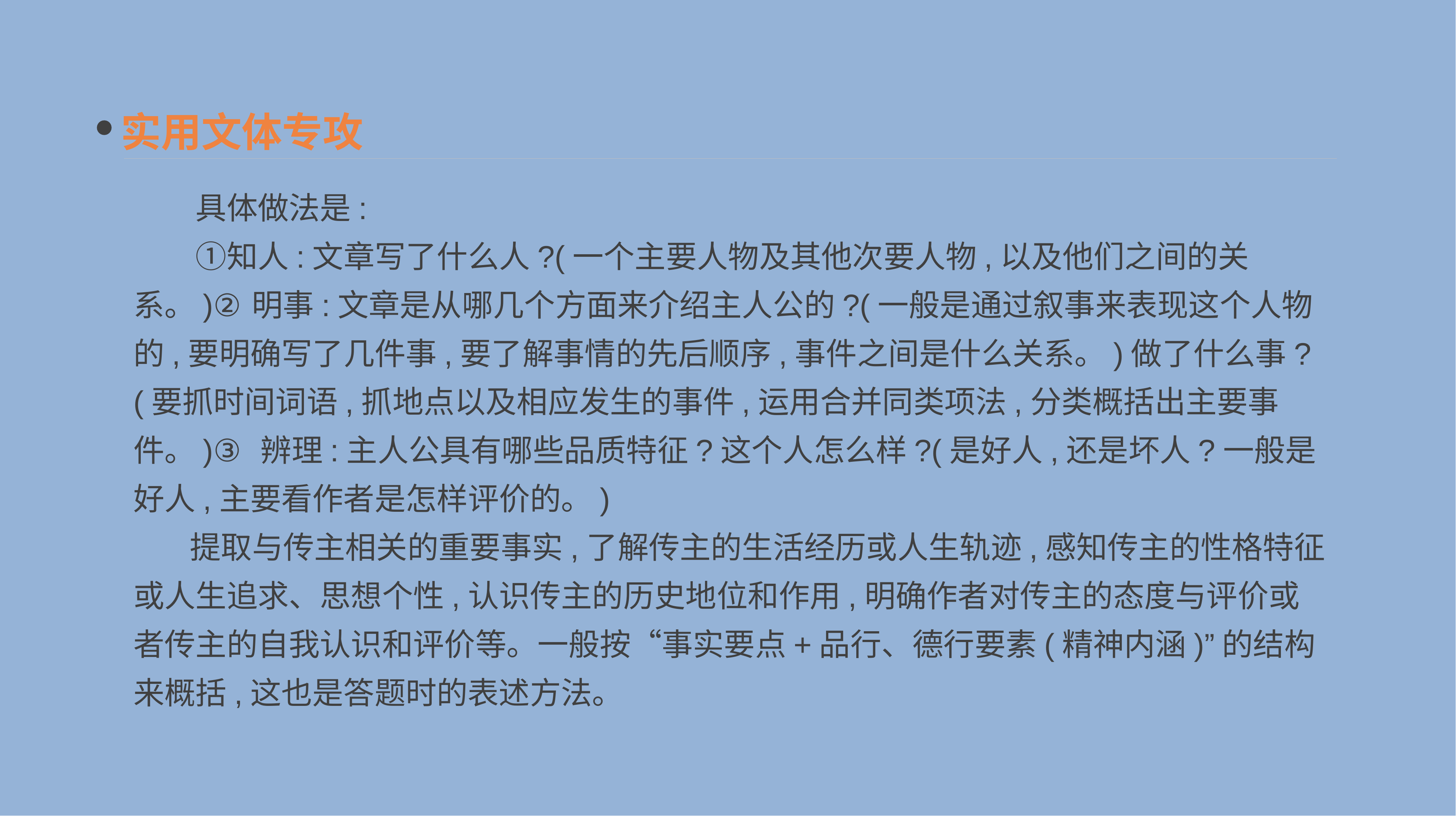

实用文体专攻

　　具体做法是:
　　①知人:文章写了什么人?(一个主要人物及其他次要人物,以及他们之间的关系。)②明事:文章是从哪几个方面来介绍主人公的?(一般是通过叙事来表现这个人物的,要明确写了几件事,要了解事情的先后顺序,事件之间是什么关系。)做了什么事?(要抓时间词语,抓地点以及相应发生的事件,运用合并同类项法,分类概括出主要事件。)③ 辨理:主人公具有哪些品质特征?这个人怎么样?(是好人,还是坏人?一般是好人,主要看作者是怎样评价的。)
       提取与传主相关的重要事实,了解传主的生活经历或人生轨迹,感知传主的性格特征或人生追求、思想个性,认识传主的历史地位和作用,明确作者对传主的态度与评价或者传主的自我认识和评价等。一般按“事实要点+品行、德行要素(精神内涵)”的结构来概括,这也是答题时的表述方法。